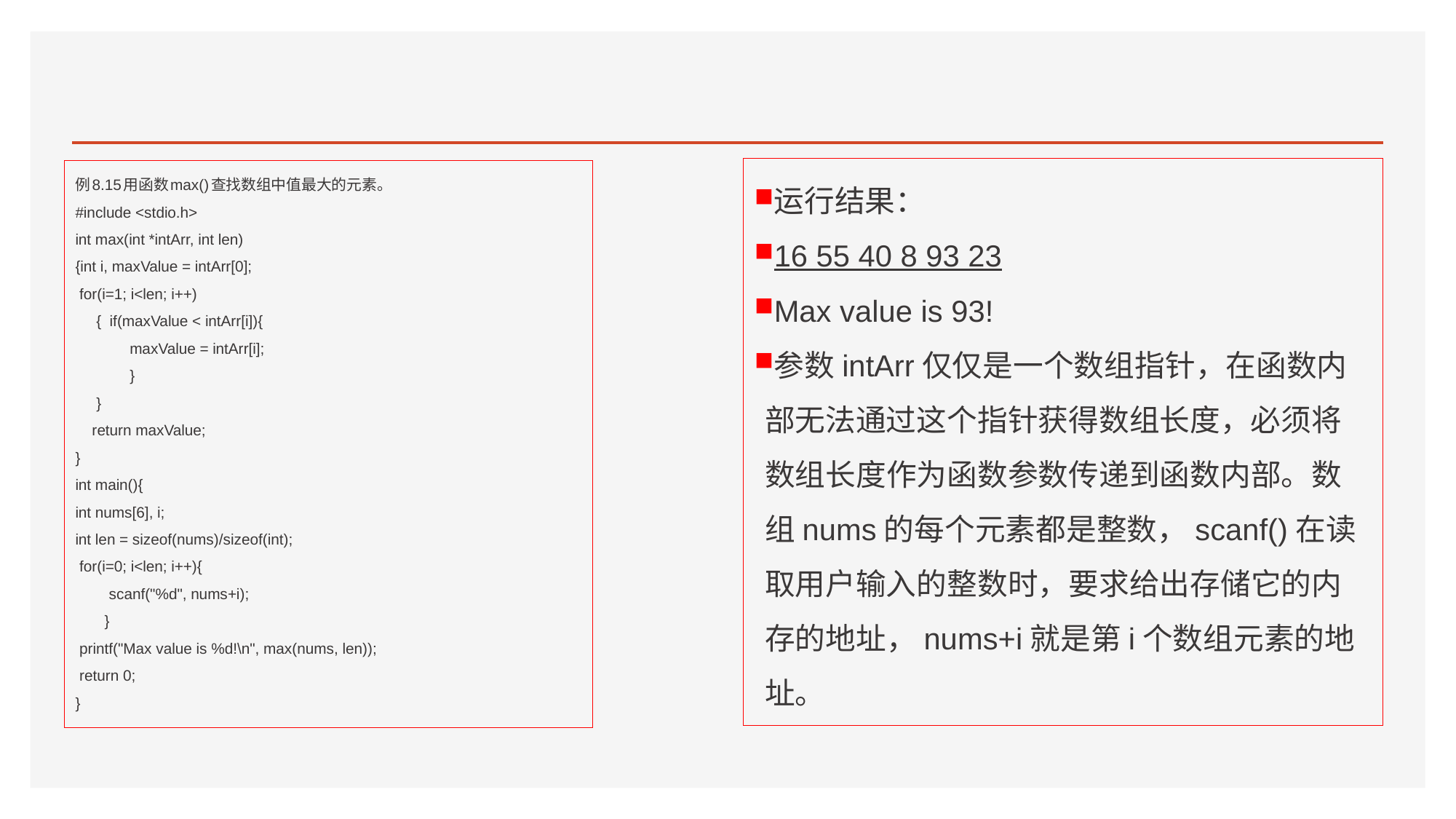

#
运行结果：
16 55 40 8 93 23
Max value is 93!
参数intArr仅仅是一个数组指针，在函数内部无法通过这个指针获得数组长度，必须将数组长度作为函数参数传递到函数内部。数组nums的每个元素都是整数，scanf()在读取用户输入的整数时，要求给出存储它的内存的地址，nums+i就是第i个数组元素的地址。
例8.15用函数max()查找数组中值最大的元素。
#include <stdio.h>
int max(int *intArr, int len)
{int i, maxValue = intArr[0];
 for(i=1; i<len; i++)
     {  if(maxValue < intArr[i]){
             maxValue = intArr[i];
             }
     }
    return maxValue;
}
int main(){
int nums[6], i;
int len = sizeof(nums)/sizeof(int);
 for(i=0; i<len; i++){
        scanf("%d", nums+i);
       }
 printf("Max value is %d!\n", max(nums, len));
 return 0;
}